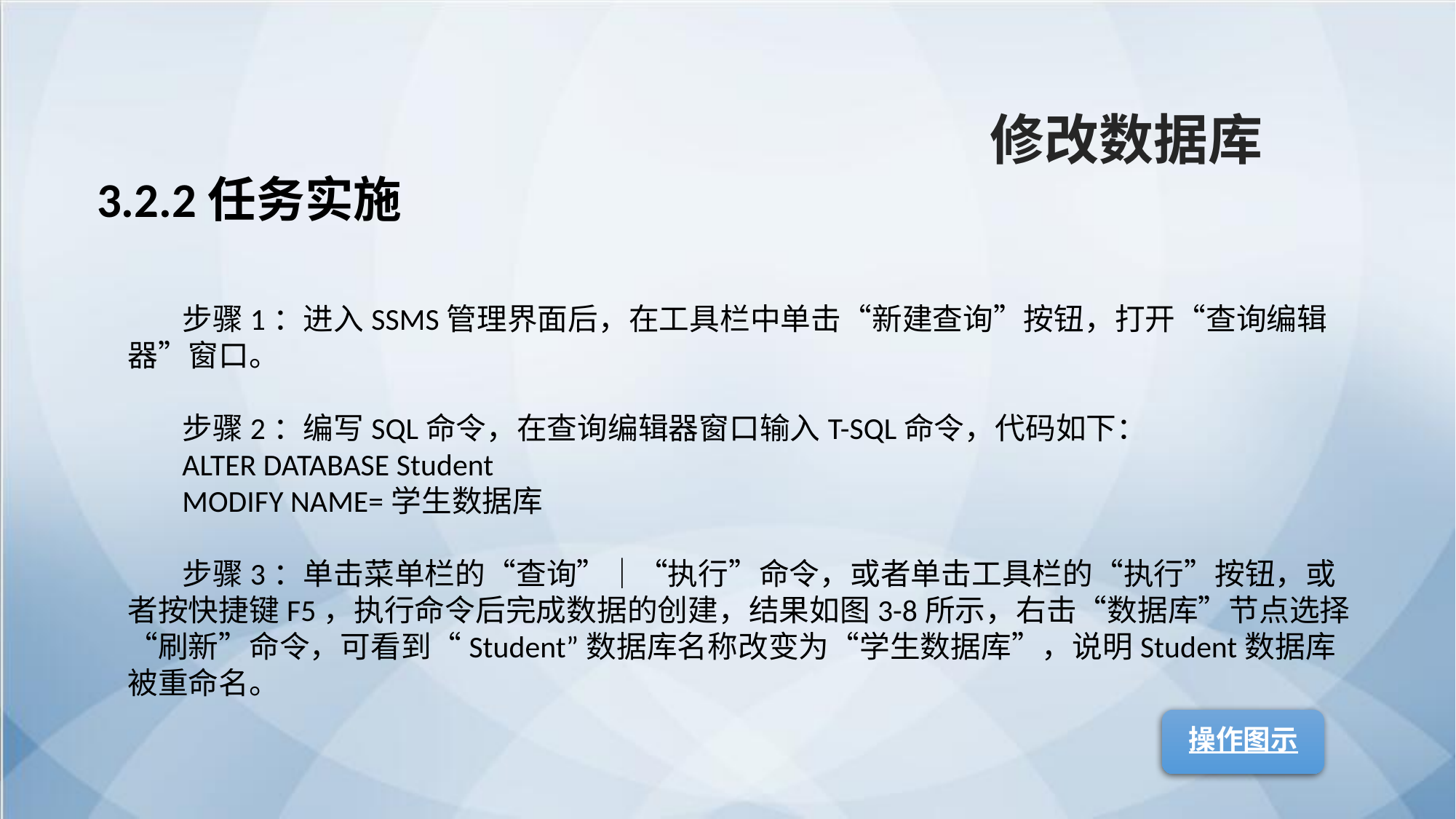

修改数据库
3.2.2任务实施
步骤1：进入SSMS管理界面后，在工具栏中单击“新建查询”按钮，打开“查询编辑器”窗口。

步骤2：编写SQL命令，在查询编辑器窗口输入T-SQL命令，代码如下：
ALTER DATABASE Student
MODIFY NAME=学生数据库

步骤3：单击菜单栏的“查询”｜“执行”命令，或者单击工具栏的“执行”按钮，或者按快捷键F5，执行命令后完成数据的创建，结果如图3-8所示，右击“数据库”节点选择“刷新”命令，可看到“Student”数据库名称改变为“学生数据库”，说明Student数据库被重命名。
操作图示